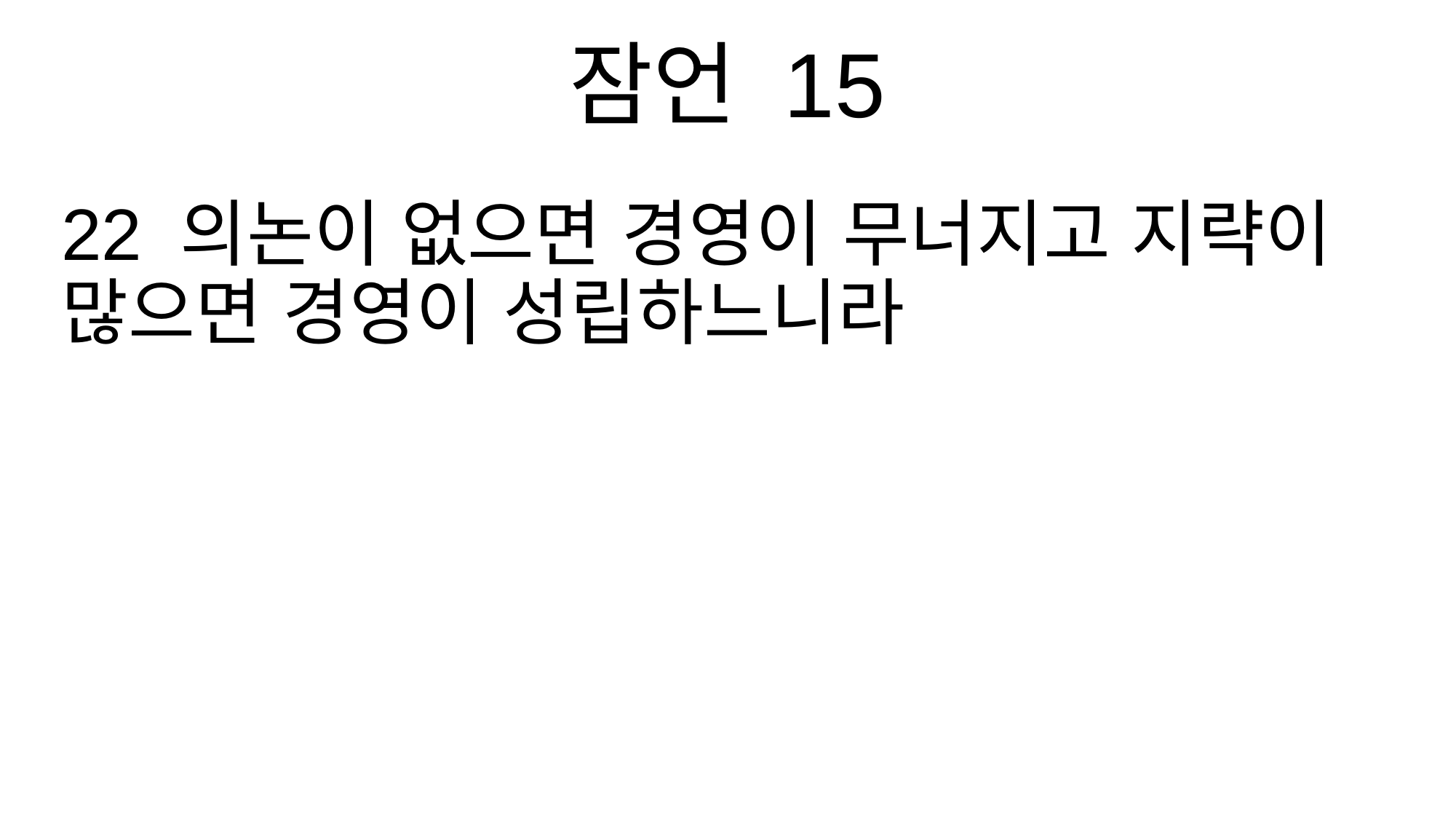

잠언 15
22 의논이 없으면 경영이 무너지고 지략이 많으면 경영이 성립하느니라